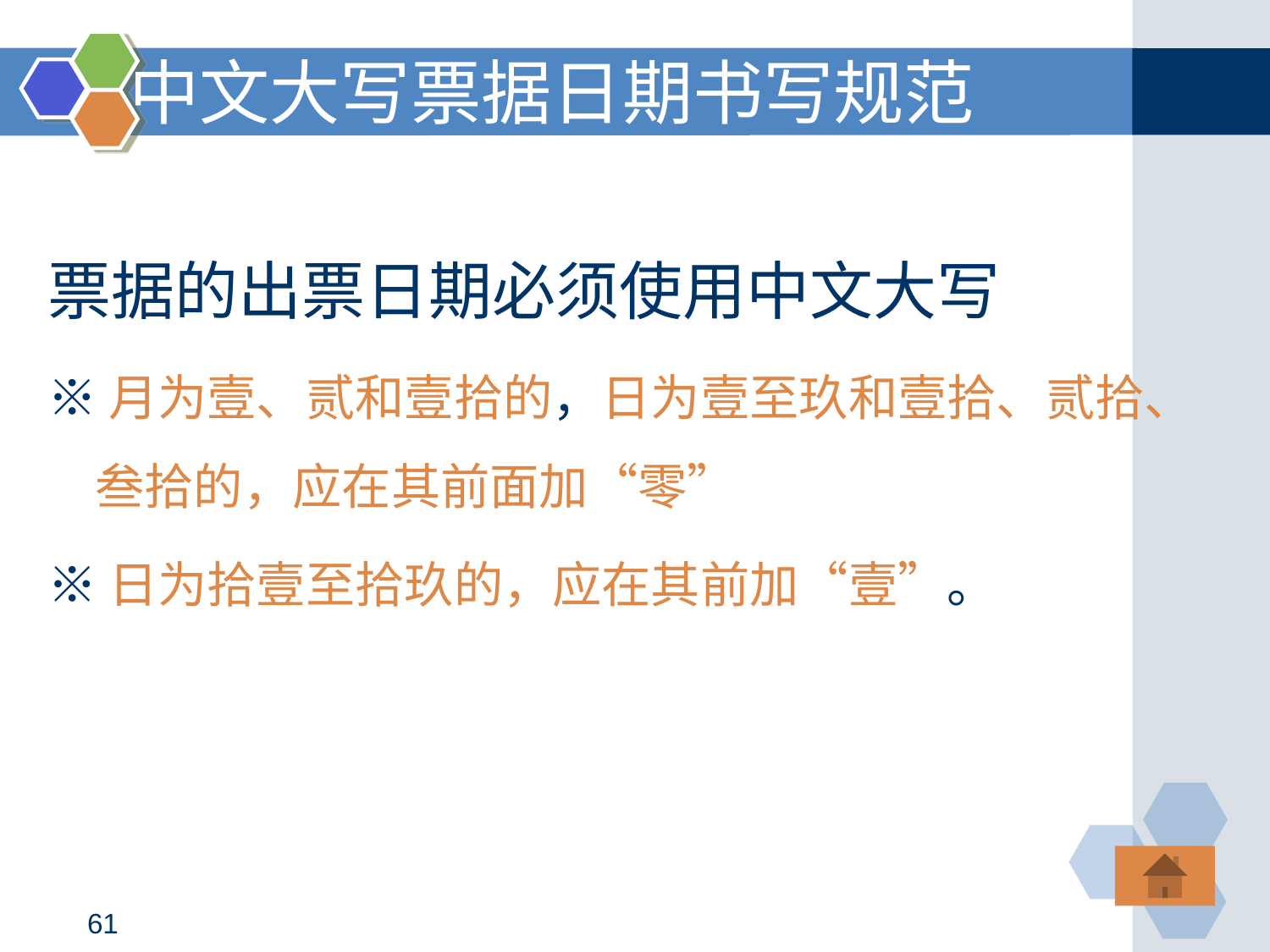

中文大写票据日期书写规范
# 票据的出票日期必须使用中文大写
※月为壹、贰和壹拾的，日为壹至玖和壹拾、贰拾、叁拾的，应在其前面加“零”
※日为拾壹至拾玖的，应在其前加“壹”。